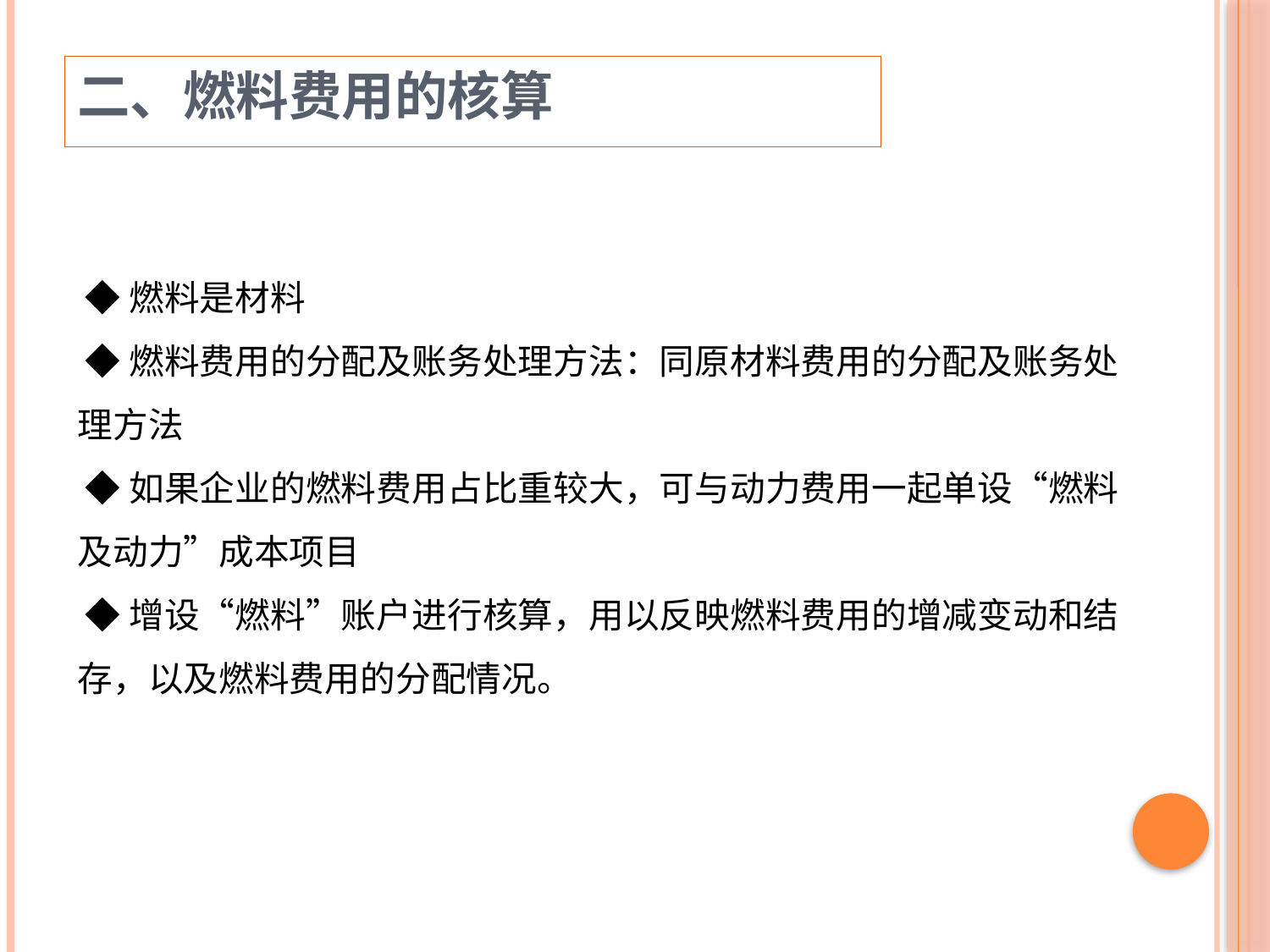

二、燃料费用的核算
 ◆燃料是材料
 ◆燃料费用的分配及账务处理方法：同原材料费用的分配及账务处理方法
 ◆如果企业的燃料费用占比重较大，可与动力费用一起单设“燃料及动力”成本项目
 ◆增设“燃料”账户进行核算，用以反映燃料费用的增减变动和结存，以及燃料费用的分配情况。